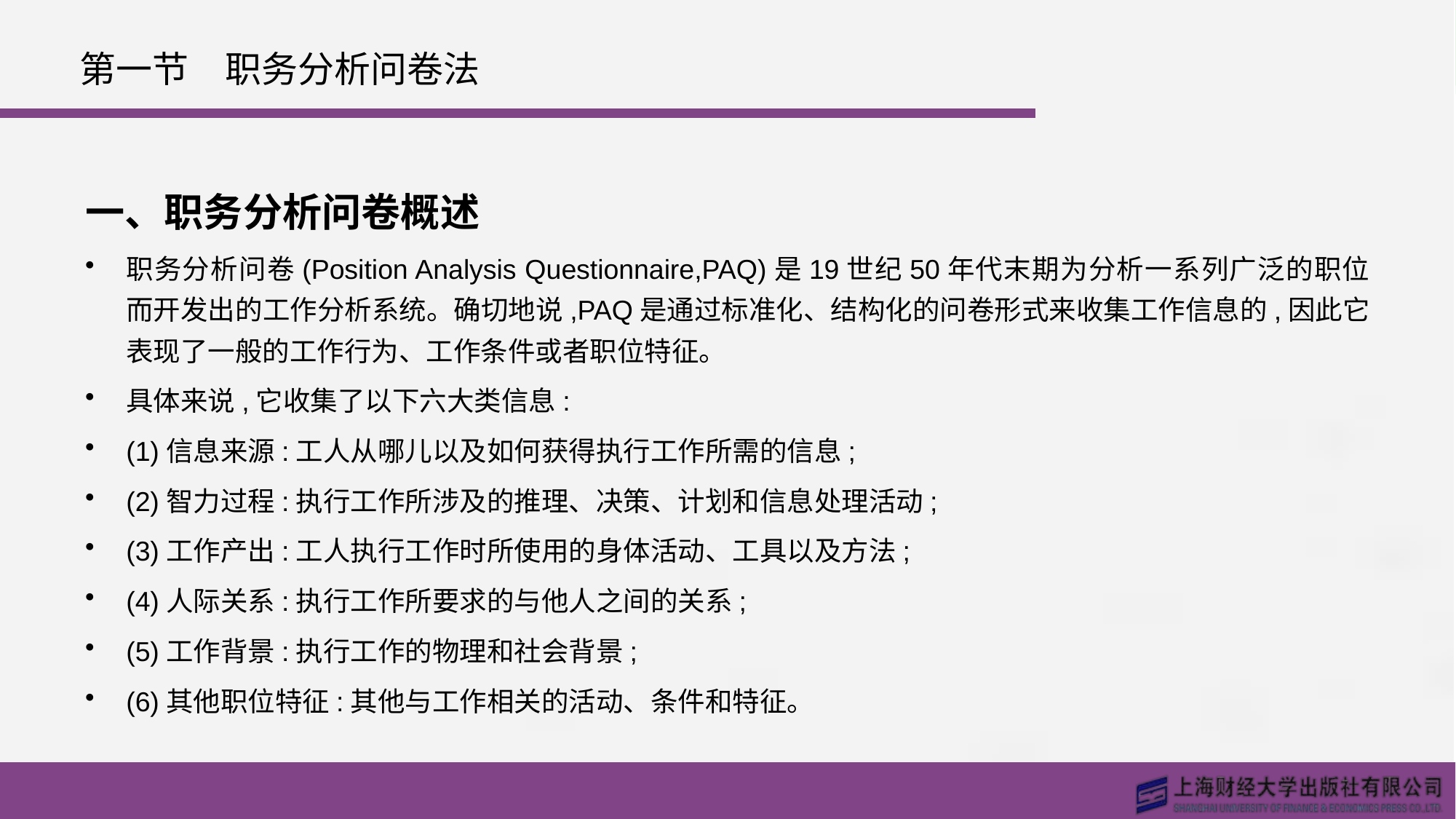

# 第一节　职务分析问卷法
一、职务分析问卷概述
职务分析问卷(Position Analysis Questionnaire,PAQ)是19世纪50年代末期为分析一系列广泛的职位而开发出的工作分析系统。确切地说,PAQ是通过标准化、结构化的问卷形式来收集工作信息的,因此它表现了一般的工作行为、工作条件或者职位特征。
具体来说,它收集了以下六大类信息:
(1)信息来源:工人从哪儿以及如何获得执行工作所需的信息;
(2)智力过程:执行工作所涉及的推理、决策、计划和信息处理活动;
(3)工作产出:工人执行工作时所使用的身体活动、工具以及方法;
(4)人际关系:执行工作所要求的与他人之间的关系;
(5)工作背景:执行工作的物理和社会背景;
(6)其他职位特征:其他与工作相关的活动、条件和特征。